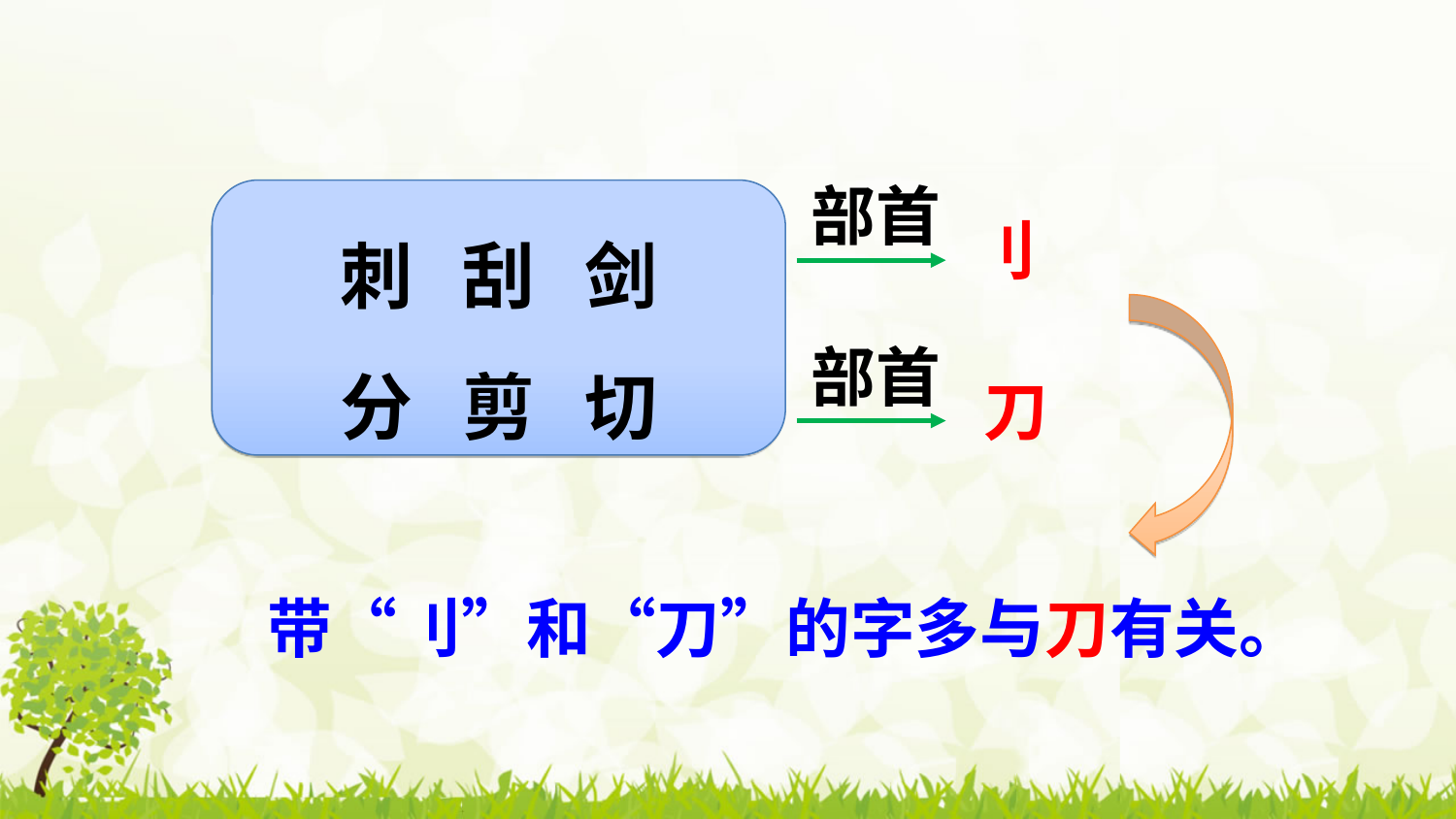

部首
刺   刮   剑
分   剪   切
刂

部首
刀
带“刂”和“刀”的字多与刀有关。